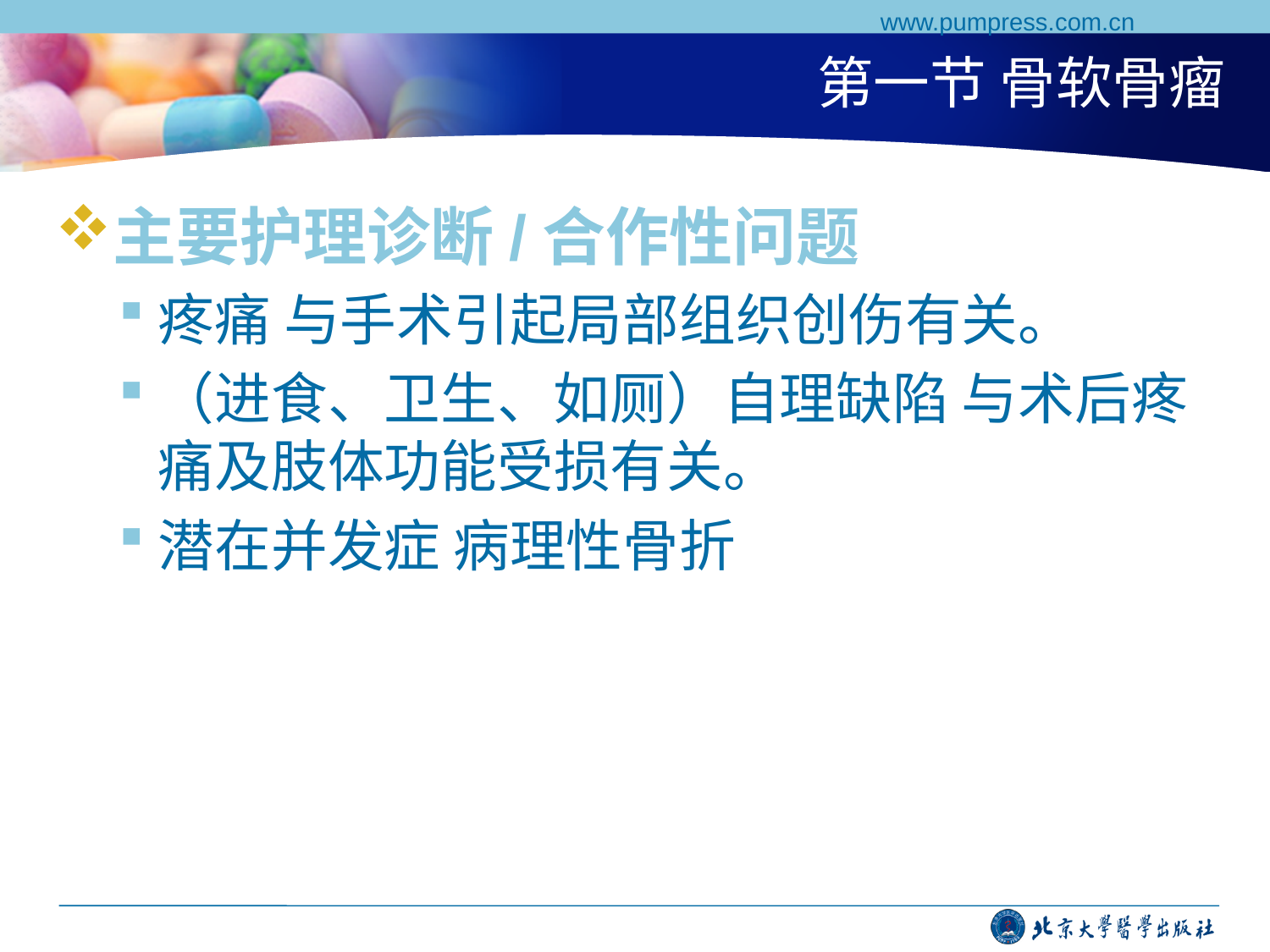

www.pumpress.com.cn
# 第一节 骨软骨瘤
主要护理诊断/合作性问题
疼痛 与手术引起局部组织创伤有关。
（进食、卫生、如厕）自理缺陷 与术后疼痛及肢体功能受损有关。
潜在并发症 病理性骨折